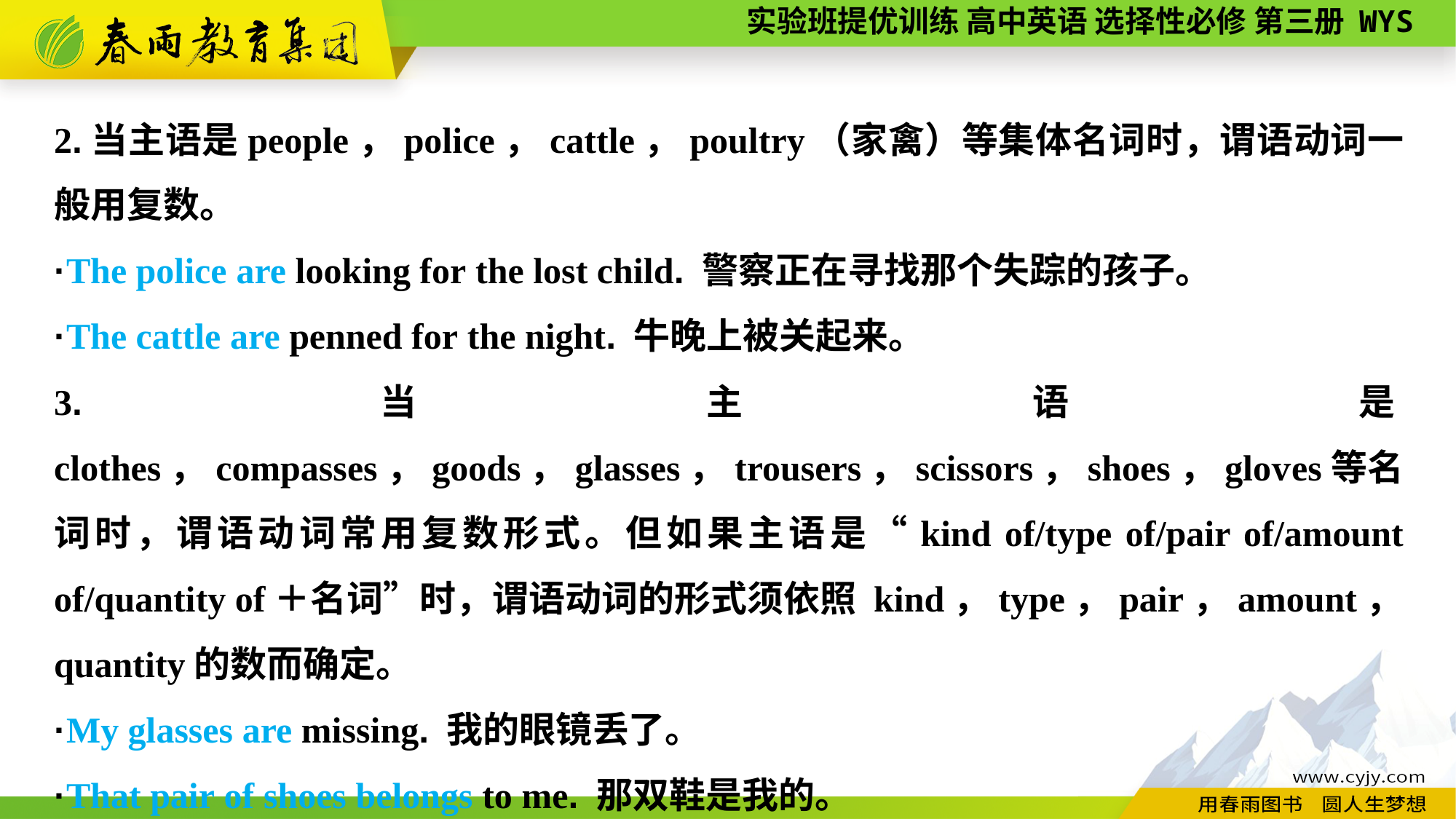

2.当主语是people，police，cattle，poultry（家禽）等集体名词时，谓语动词一般用复数。
·The police are looking for the lost child. 警察正在寻找那个失踪的孩子。
·The cattle are penned for the night. 牛晚上被关起来。
3.当主语是clothes，compasses，goods，glasses，trousers，scissors，shoes，gloves等名词时，谓语动词常用复数形式。但如果主语是“kind of/type of/pair of/amount of/quantity of＋名词”时，谓语动词的形式须依照 kind，type，pair，amount，quantity的数而确定。
·My glasses are missing. 我的眼镜丢了。
·That pair of shoes belongs to me. 那双鞋是我的。